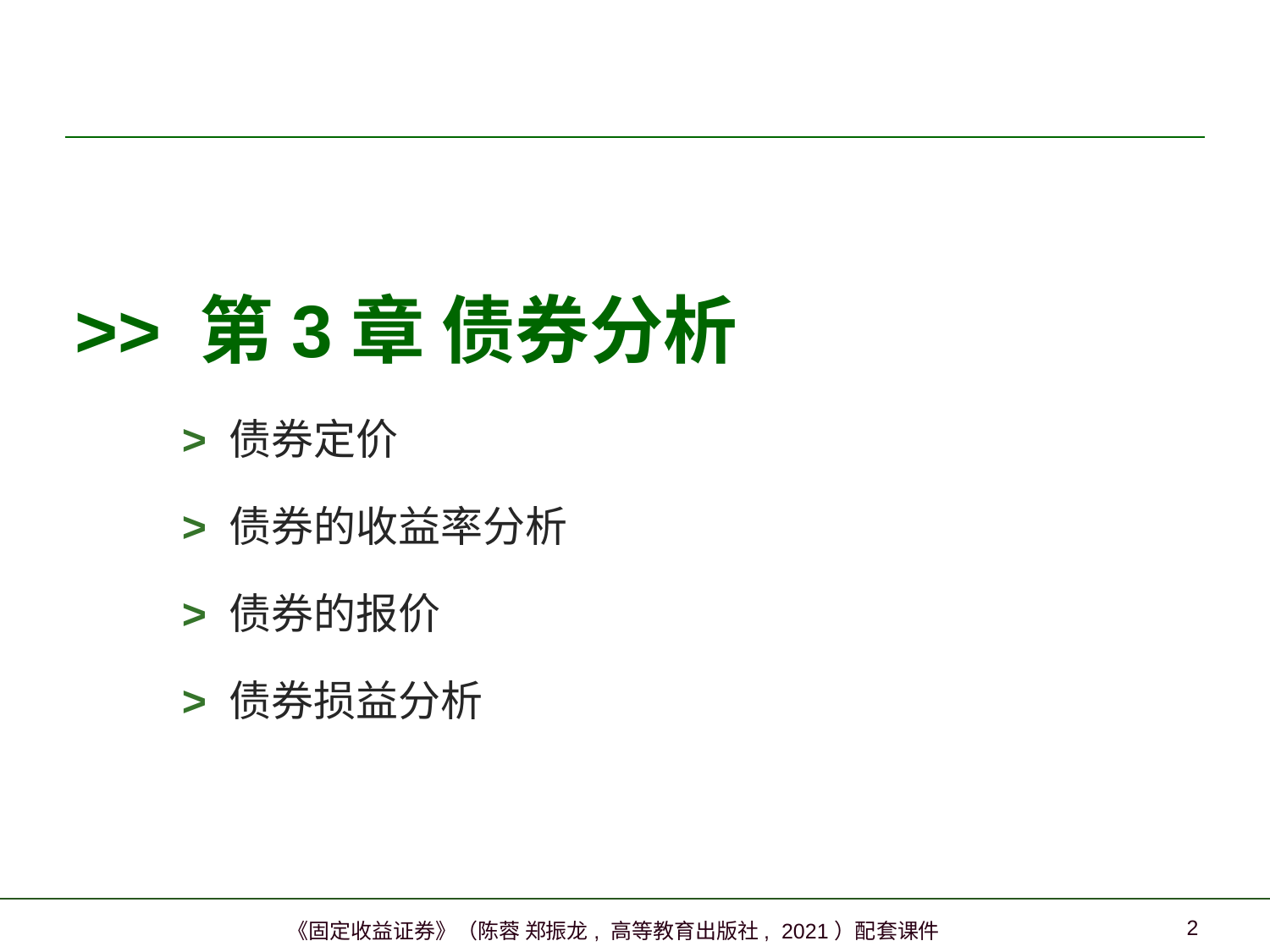

>> 第3章 债券分析
> 债券定价
> 债券的收益率分析
> 债券的报价
> 债券损益分析

2